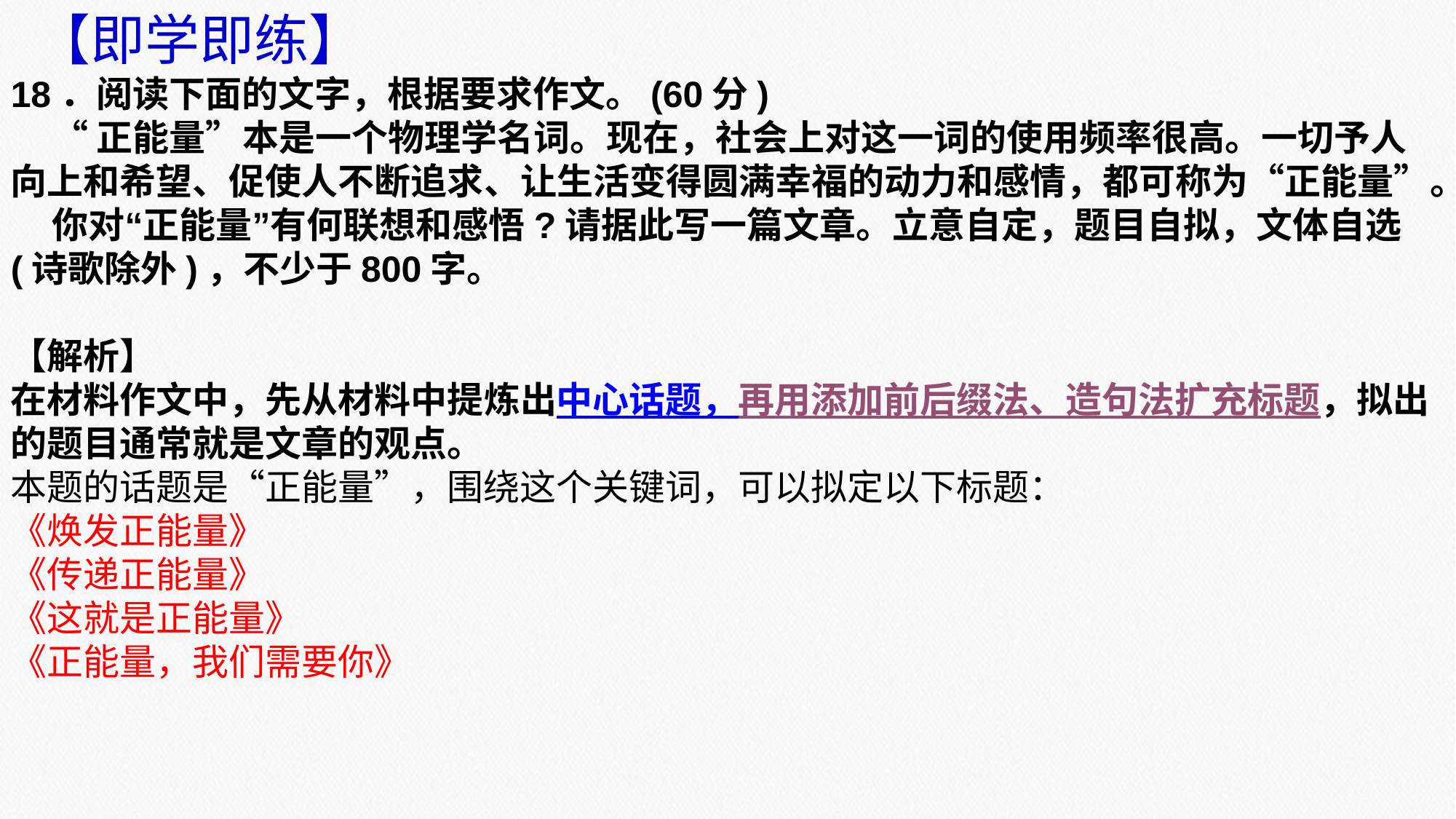

【即学即练】
18．阅读下面的文字，根据要求作文。(60分)
     “正能量”本是一个物理学名词。现在，社会上对这一词的使用频率很高。一切予人向上和希望、促使人不断追求、让生活变得圆满幸福的动力和感情，都可称为“正能量”。
    你对“正能量”有何联想和感悟?请据此写一篇文章。立意自定，题目自拟，文体自选(诗歌除外)，不少于800字。

【解析】
在材料作文中，先从材料中提炼出中心话题，再用添加前后缀法、造句法扩充标题，拟出的题目通常就是文章的观点。
本题的话题是“正能量”，围绕这个关键词，可以拟定以下标题：
《焕发正能量》
《传递正能量》
《这就是正能量》
《正能量，我们需要你》